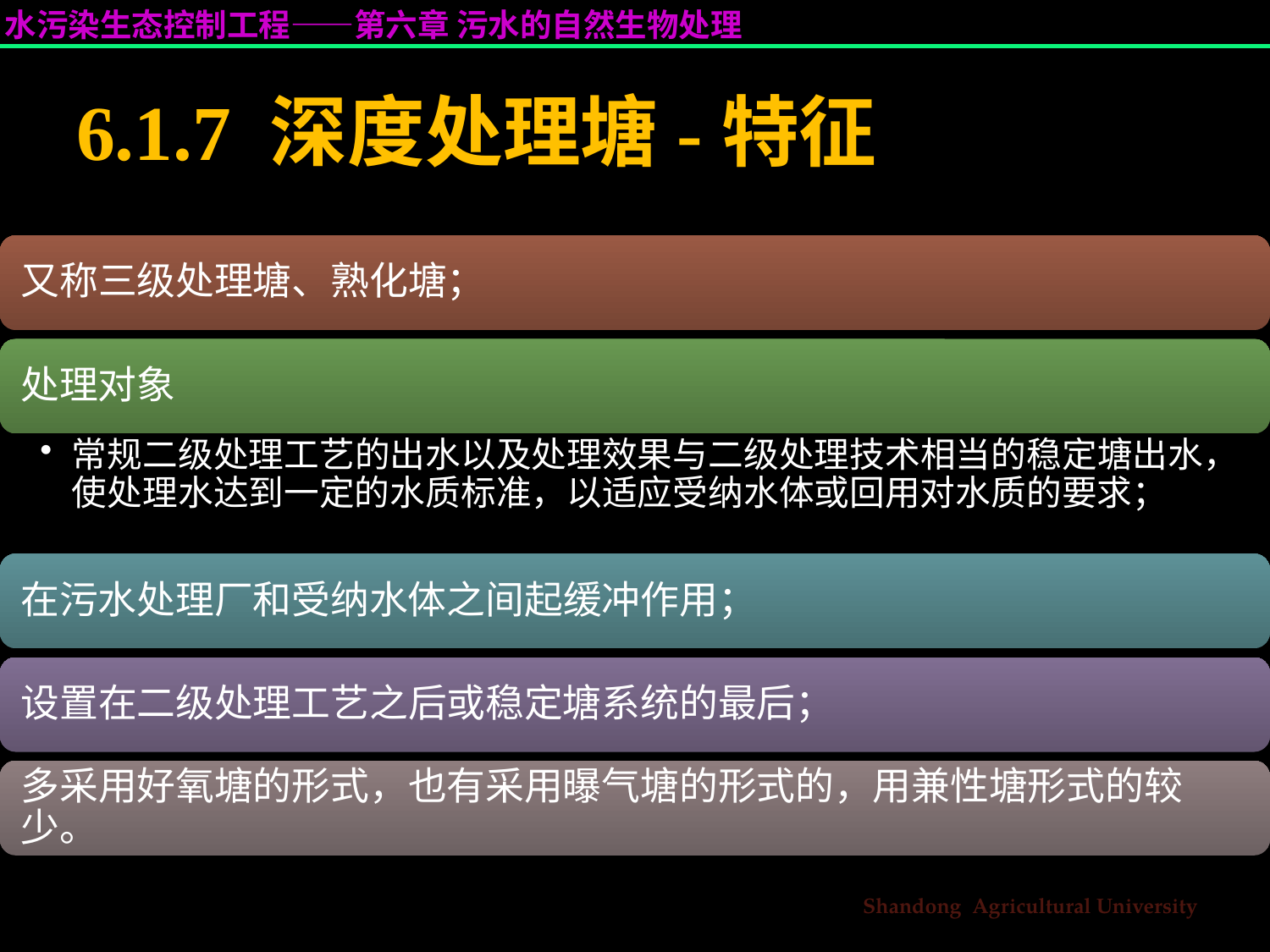

# 6.1.7 深度处理塘-特征
又称三级处理塘、熟化塘；
处理对象
常规二级处理工艺的出水以及处理效果与二级处理技术相当的稳定塘出水，使处理水达到一定的水质标准，以适应受纳水体或回用对水质的要求；
在污水处理厂和受纳水体之间起缓冲作用；
设置在二级处理工艺之后或稳定塘系统的最后；
多采用好氧塘的形式，也有采用曝气塘的形式的，用兼性塘形式的较少。